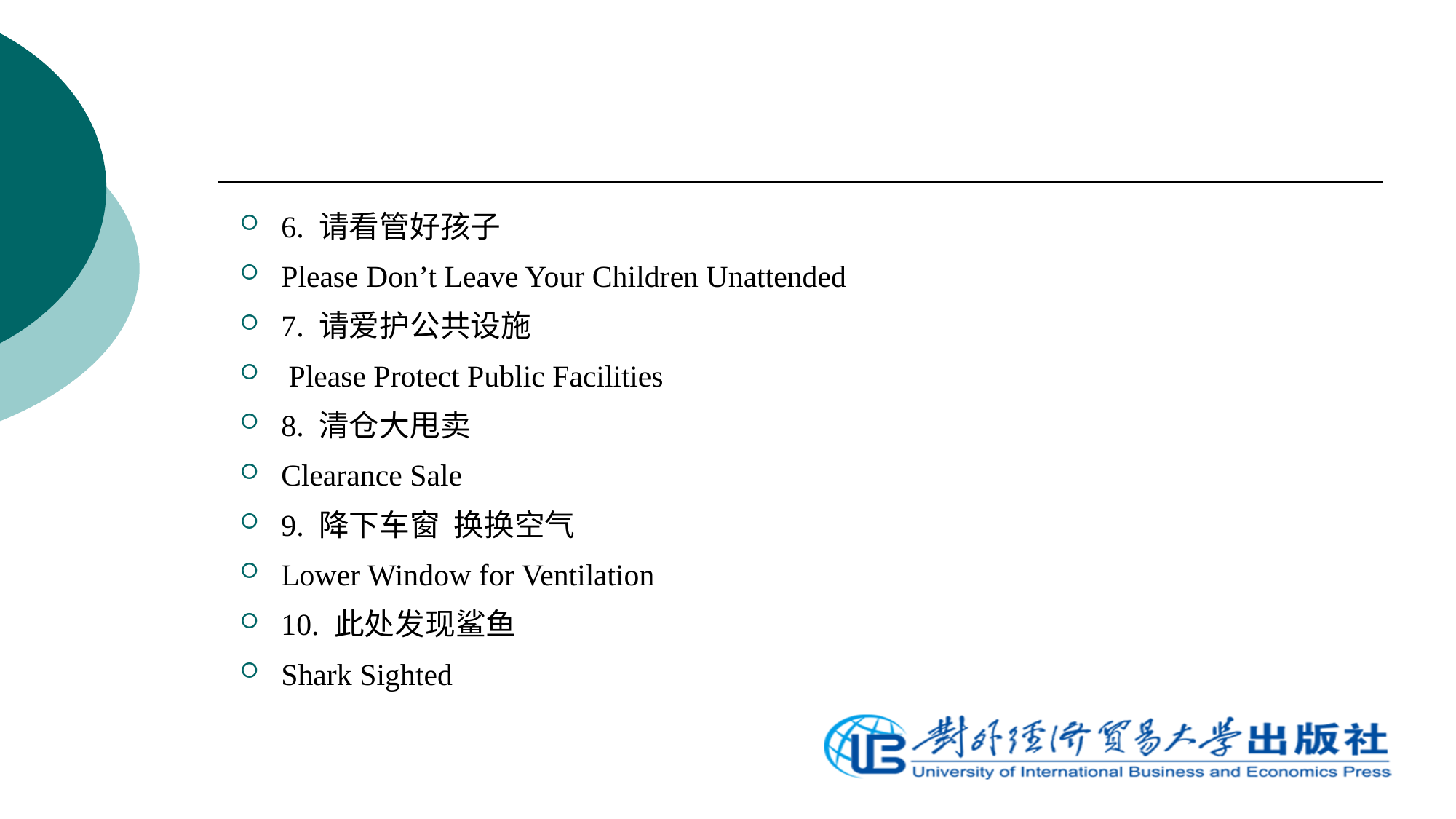

6. 请看管好孩子
Please Don’t Leave Your Children Unattended
7. 请爱护公共设施
 Please Protect Public Facilities
8. 清仓大甩卖
Clearance Sale
9. 降下车窗  换换空气
Lower Window for Ventilation
10. 此处发现鲨鱼
Shark Sighted